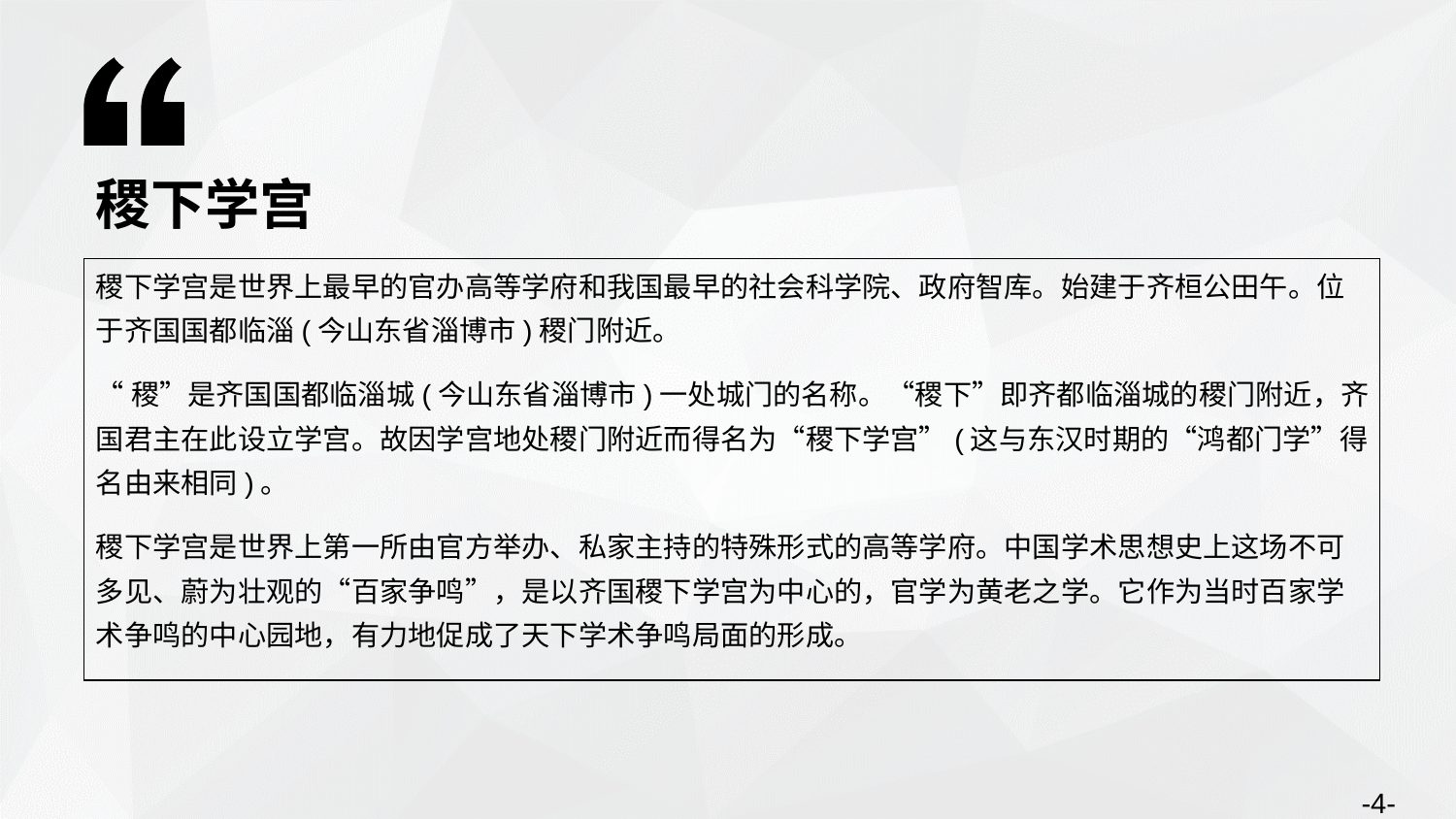

稷下学宫
稷下学宫是世界上最早的官办高等学府和我国最早的社会科学院、政府智库。始建于齐桓公田午。位于齐国国都临淄(今山东省淄博市)稷门附近。
“稷”是齐国国都临淄城(今山东省淄博市)一处城门的名称。“稷下”即齐都临淄城的稷门附近，齐国君主在此设立学宫。故因学宫地处稷门附近而得名为“稷下学宫”(这与东汉时期的“鸿都门学”得名由来相同)。
稷下学宫是世界上第一所由官方举办、私家主持的特殊形式的高等学府。中国学术思想史上这场不可多见、蔚为壮观的“百家争鸣”，是以齐国稷下学宫为中心的，官学为黄老之学。它作为当时百家学术争鸣的中心园地，有力地促成了天下学术争鸣局面的形成。
-4-